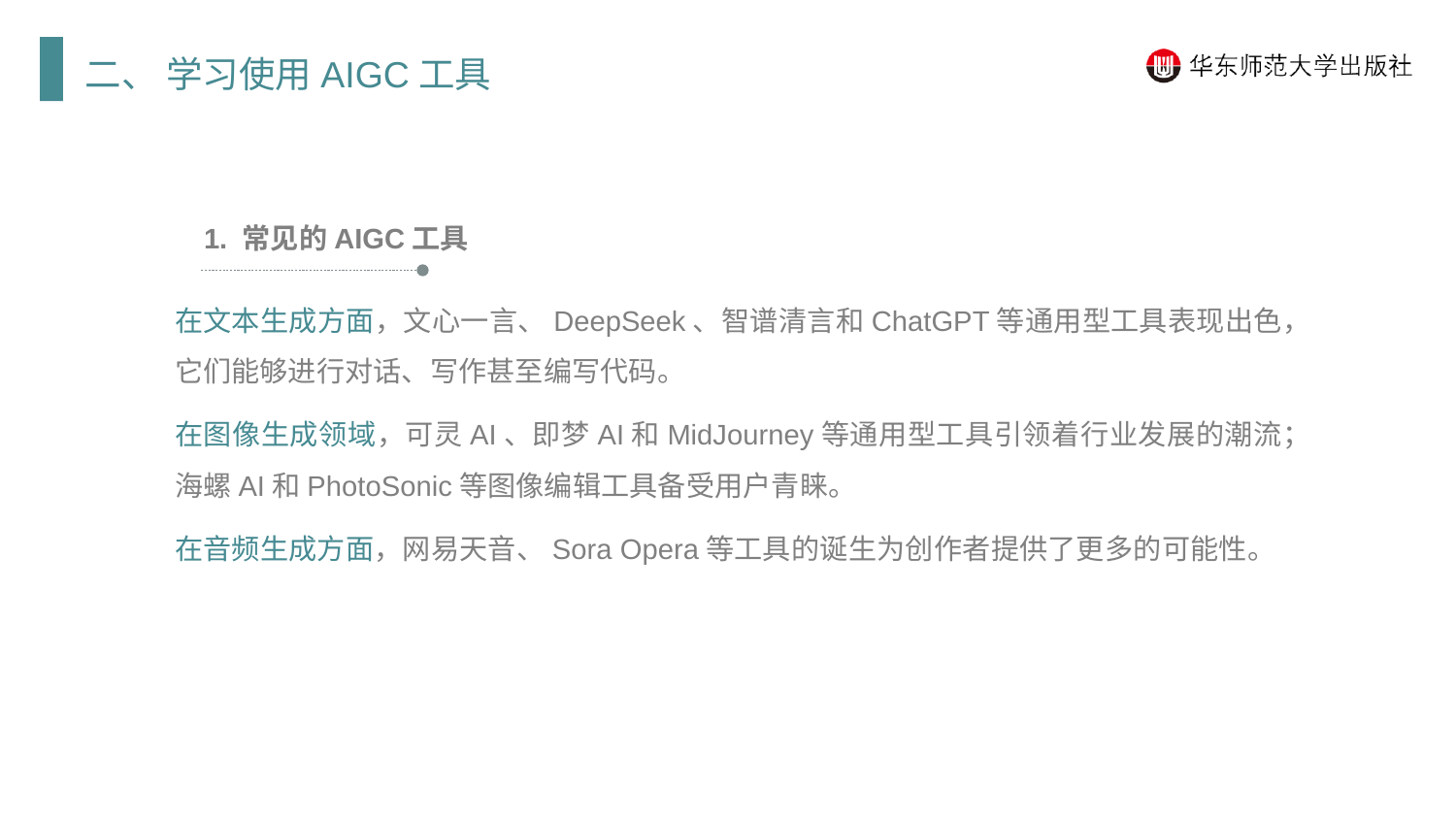

二、 学习使用AIGC工具
1. 常见的AIGC工具
在文本生成方面，文心一言、DeepSeek、智谱清言和ChatGPT等通用型工具表现出色，它们能够进行对话、写作甚至编写代码。
在图像生成领域，可灵AI、即梦AI和MidJourney等通用型工具引领着行业发展的潮流；海螺AI和PhotoSonic等图像编辑工具备受用户青睐。
在音频生成方面，网易天音、Sora Opera等工具的诞生为创作者提供了更多的可能性。